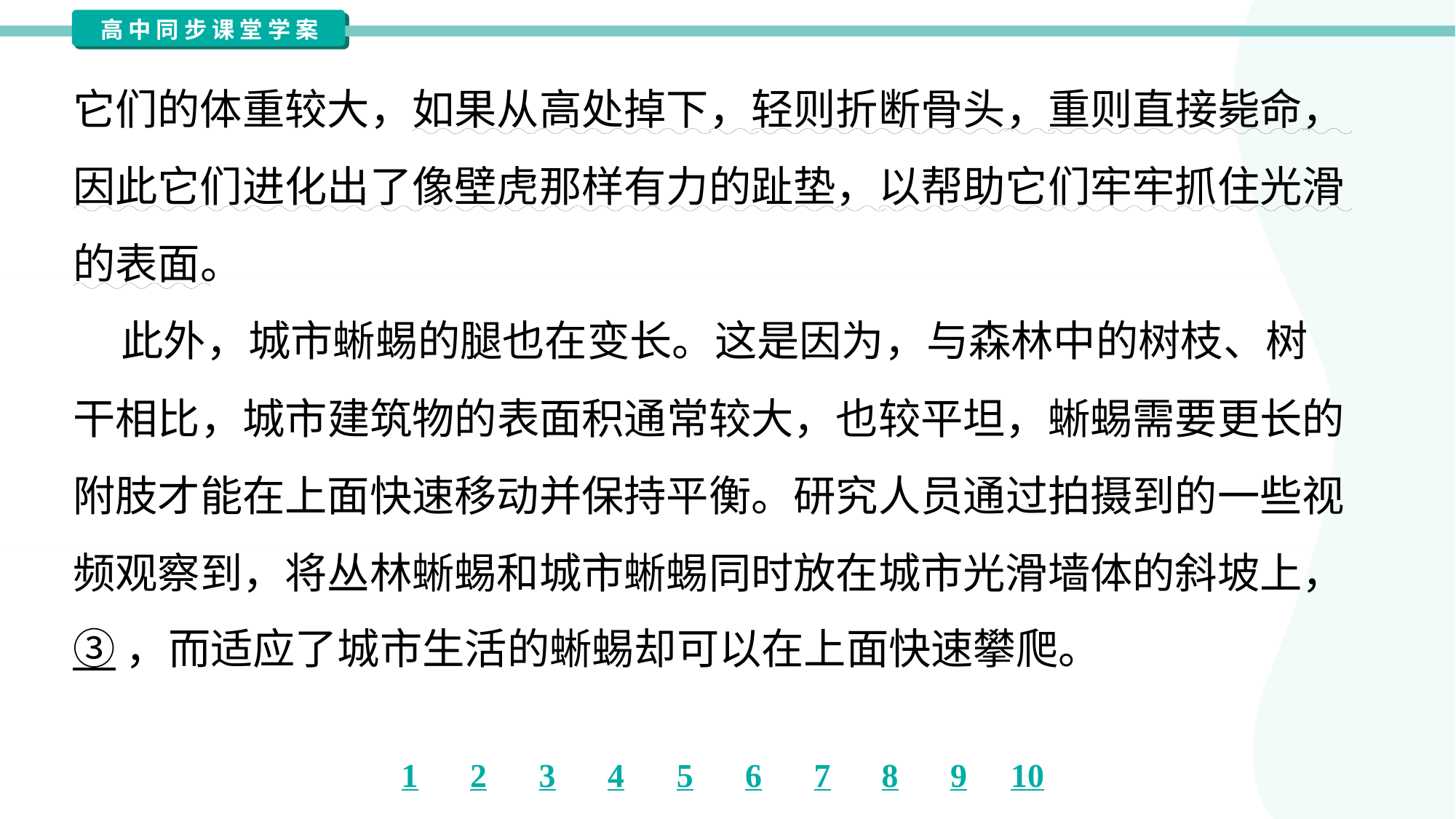

它们的体重较大，如果从高处掉下，轻则折断骨头，重则直接毙命，
因此它们进化出了像壁虎那样有力的趾垫，以帮助它们牢牢抓住光滑
的表面。
    此外，城市蜥蜴的腿也在变长。这是因为，与森林中的树枝、树
干相比，城市建筑物的表面积通常较大，也较平坦，蜥蜴需要更长的
附肢才能在上面快速移动并保持平衡。研究人员通过拍摄到的一些视
频观察到，将丛林蜥蜴和城市蜥蜴同时放在城市光滑墙体的斜坡上，
③，而适应了城市生活的蜥蜴却可以在上面快速攀爬。#1.3